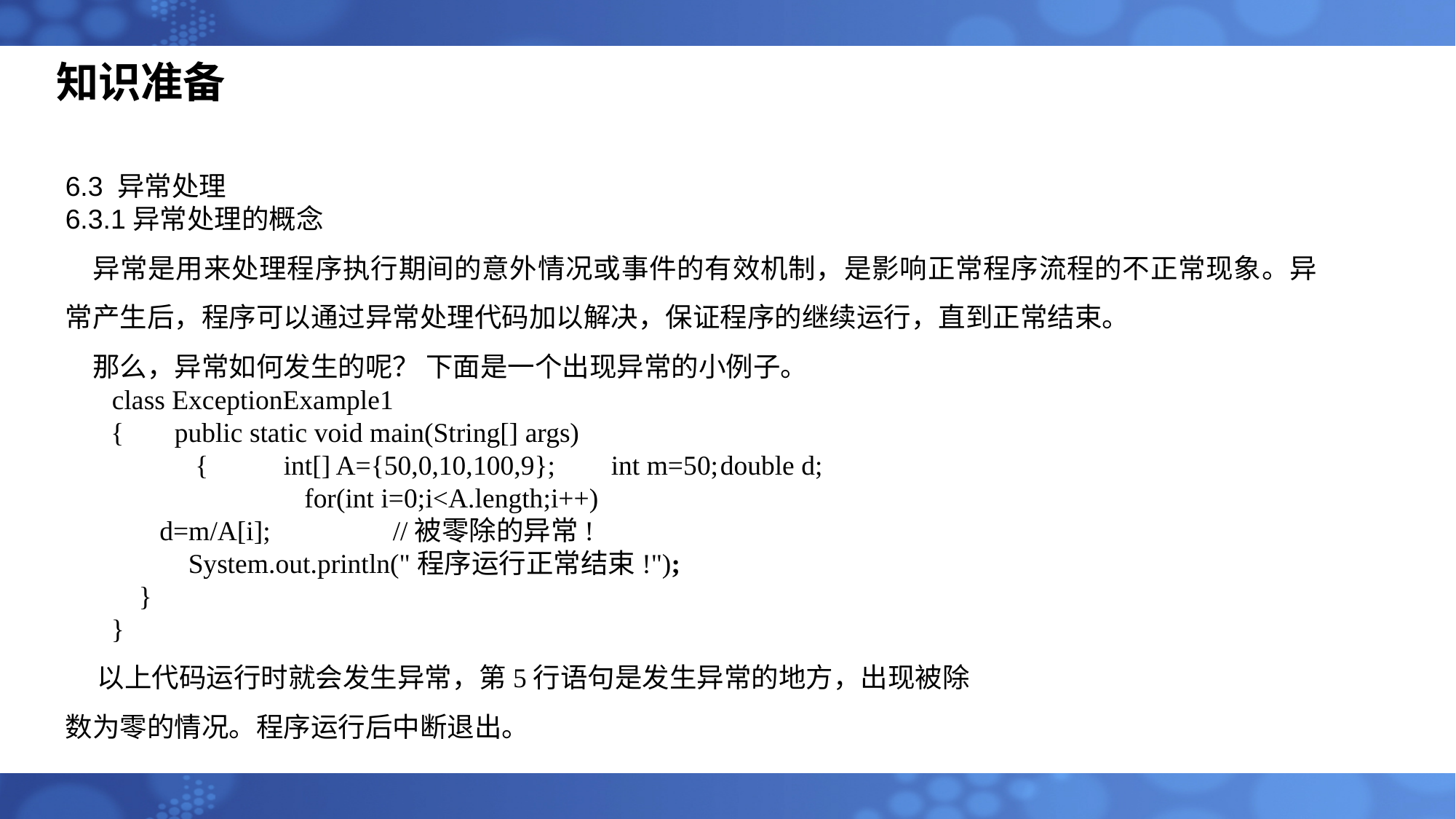

知识准备
6.3 异常处理
6.3.1异常处理的概念
异常是用来处理程序执行期间的意外情况或事件的有效机制，是影响正常程序流程的不正常现象。异常产生后，程序可以通过异常处理代码加以解决，保证程序的继续运行，直到正常结束。
那么，异常如何发生的呢？ 下面是一个出现异常的小例子。
 class ExceptionExample1
 {	public static void main(String[] args)
	   {	int[] A={50,0,10,100,9};	int m=50;	double d;
		   for(int i=0;i<A.length;i++)
        d=m/A[i];		//被零除的异常!
    	  System.out.println("程序运行正常结束!");
     }
 }
以上代码运行时就会发生异常，第5行语句是发生异常的地方，出现被除
数为零的情况。程序运行后中断退出。